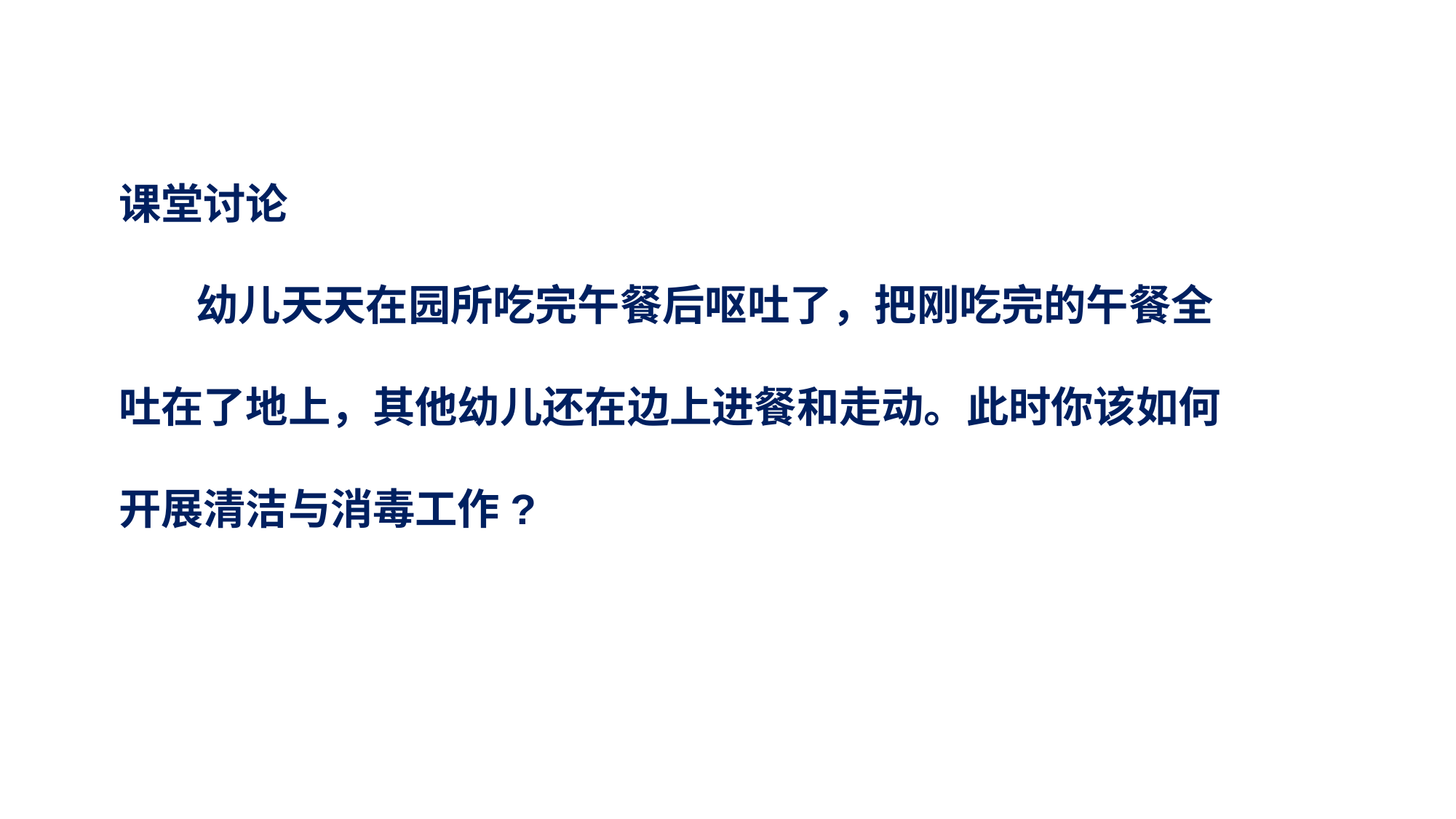

课堂讨论
       幼儿天天在园所吃完午餐后呕吐了，把刚吃完的午餐全吐在了地上，其他幼儿还在边上进餐和走动。此时你该如何开展清洁与消毒工作?